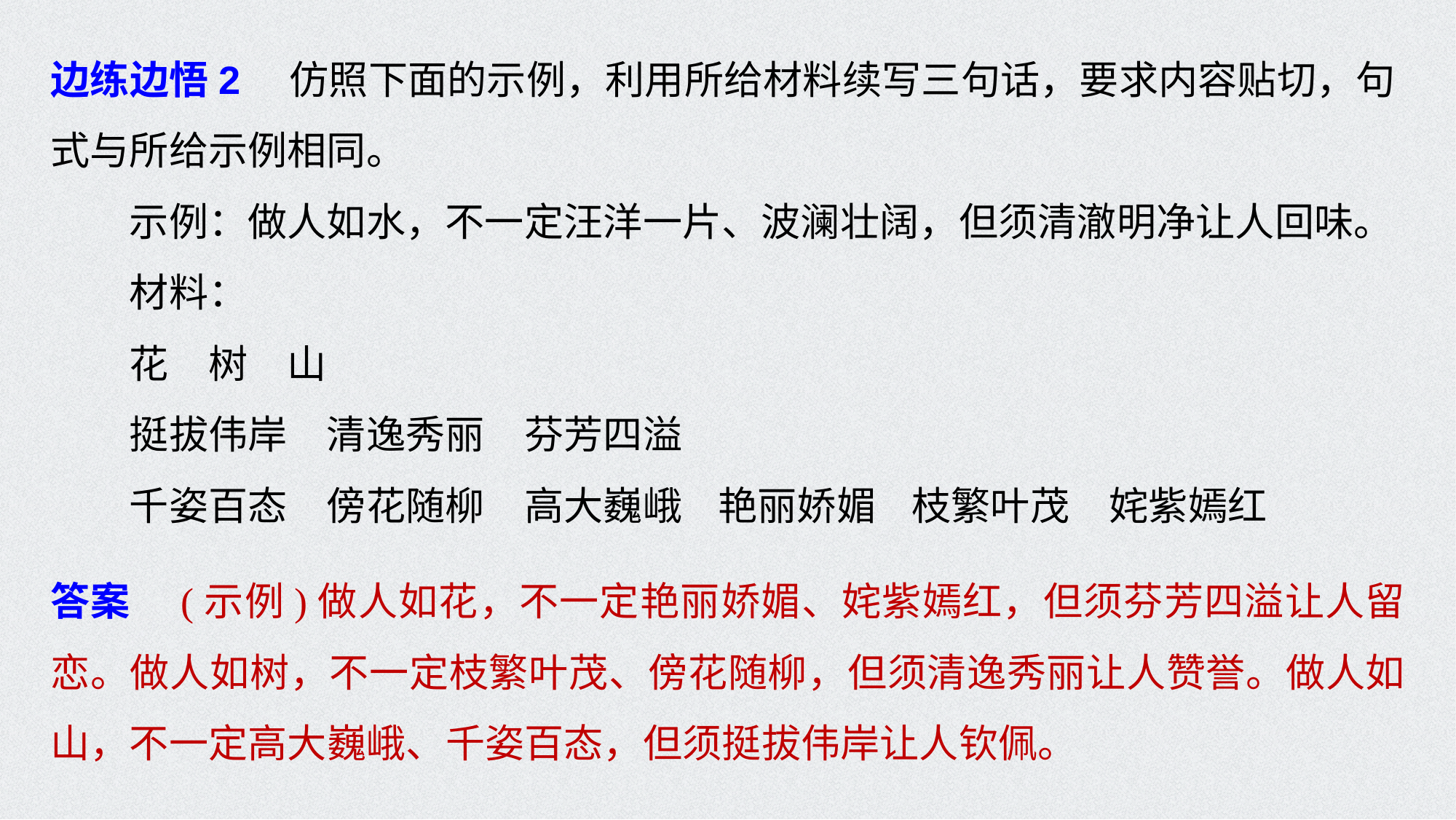

边练边悟2　仿照下面的示例，利用所给材料续写三句话，要求内容贴切，句式与所给示例相同。
示例：做人如水，不一定汪洋一片、波澜壮阔，但须清澈明净让人回味。
材料：
花　树　山
挺拔伟岸　清逸秀丽　芬芳四溢
千姿百态　傍花随柳　高大巍峨    艳丽娇媚    枝繁叶茂　姹紫嫣红
答案　(示例)做人如花，不一定艳丽娇媚、姹紫嫣红，但须芬芳四溢让人留恋。做人如树，不一定枝繁叶茂、傍花随柳，但须清逸秀丽让人赞誉。做人如山，不一定高大巍峨、千姿百态，但须挺拔伟岸让人钦佩。